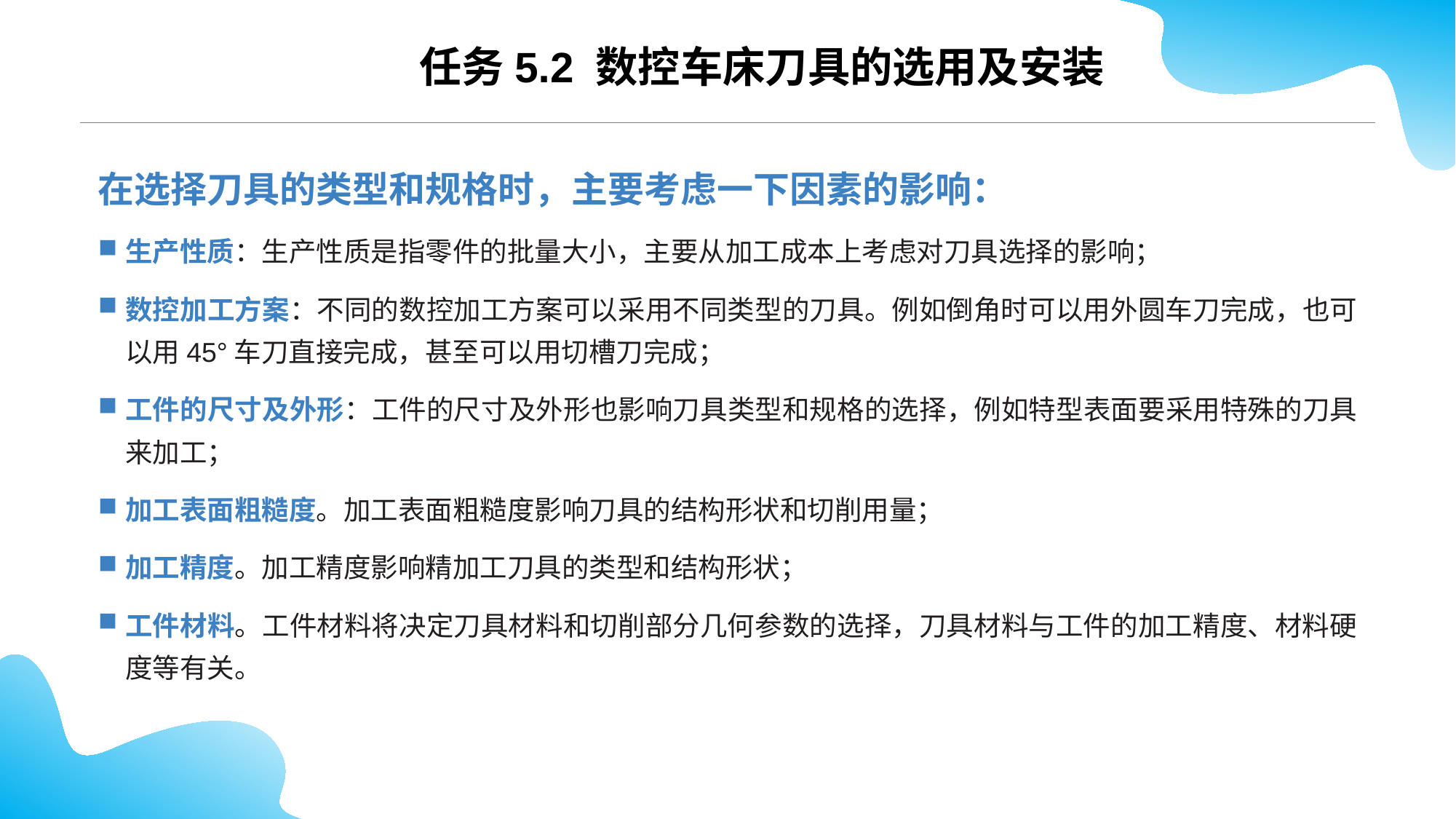

CONTENTS
任务5.2 数控车床刀具的选用及安装
在选择刀具的类型和规格时，主要考虑一下因素的影响：
生产性质：生产性质是指零件的批量大小，主要从加工成本上考虑对刀具选择的影响；
数控加工方案：不同的数控加工方案可以采用不同类型的刀具。例如倒角时可以用外圆车刀完成，也可以用45°车刀直接完成，甚至可以用切槽刀完成；
工件的尺寸及外形：工件的尺寸及外形也影响刀具类型和规格的选择，例如特型表面要采用特殊的刀具来加工；
加工表面粗糙度。加工表面粗糙度影响刀具的结构形状和切削用量；
加工精度。加工精度影响精加工刀具的类型和结构形状；
工件材料。工件材料将决定刀具材料和切削部分几何参数的选择，刀具材料与工件的加工精度、材料硬度等有关。